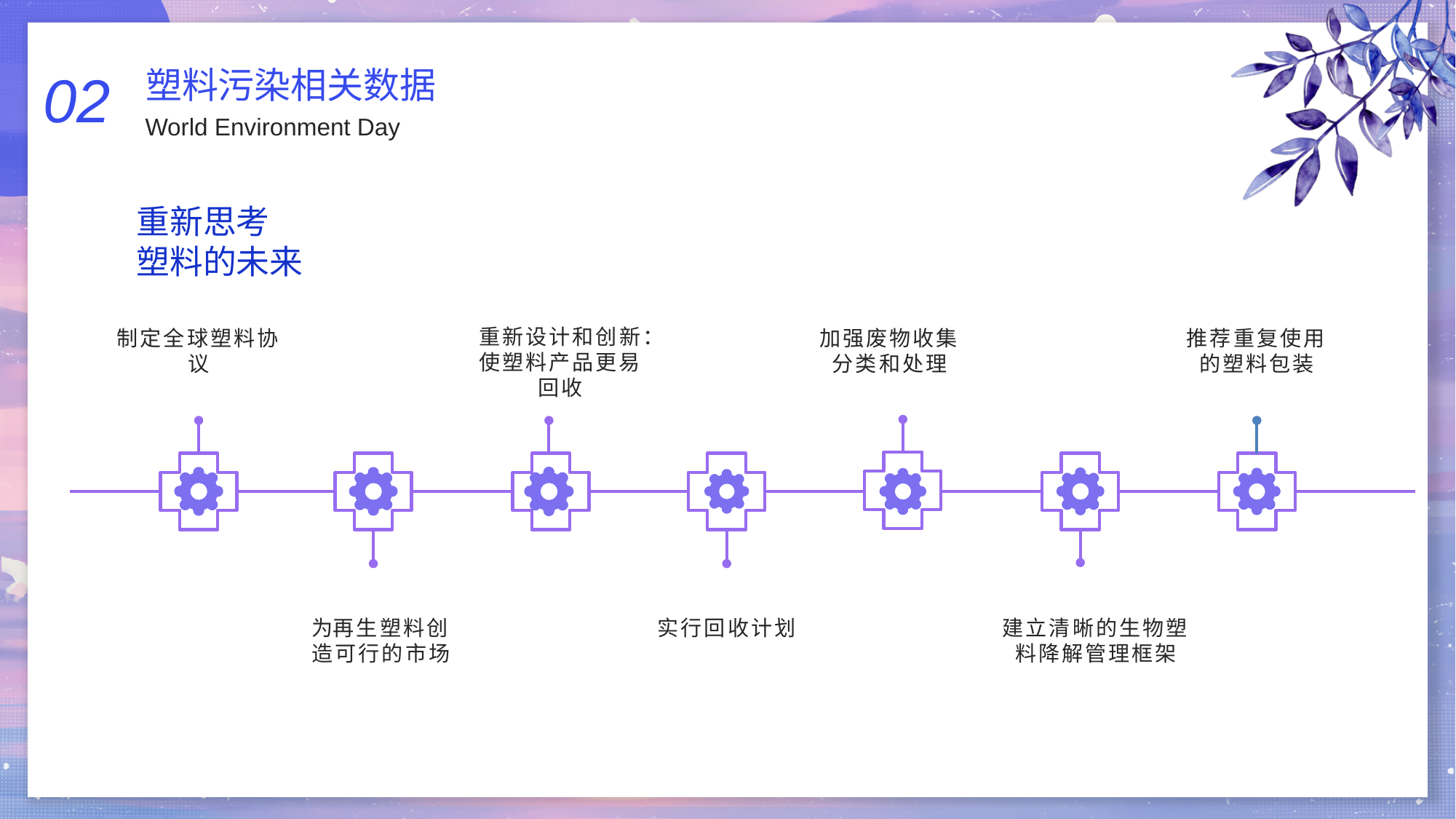

02
World Environment Day
塑料污染相关数据
重新思考
塑料的未来
重新设计和创新：使塑料产品更易回收
制定全球塑料协议
加强废物收集分类和处理
推荐重复使用的塑料包装

为再生塑料创造可行的市场
实行回收计划
建立清晰的生物塑料降解管理框架